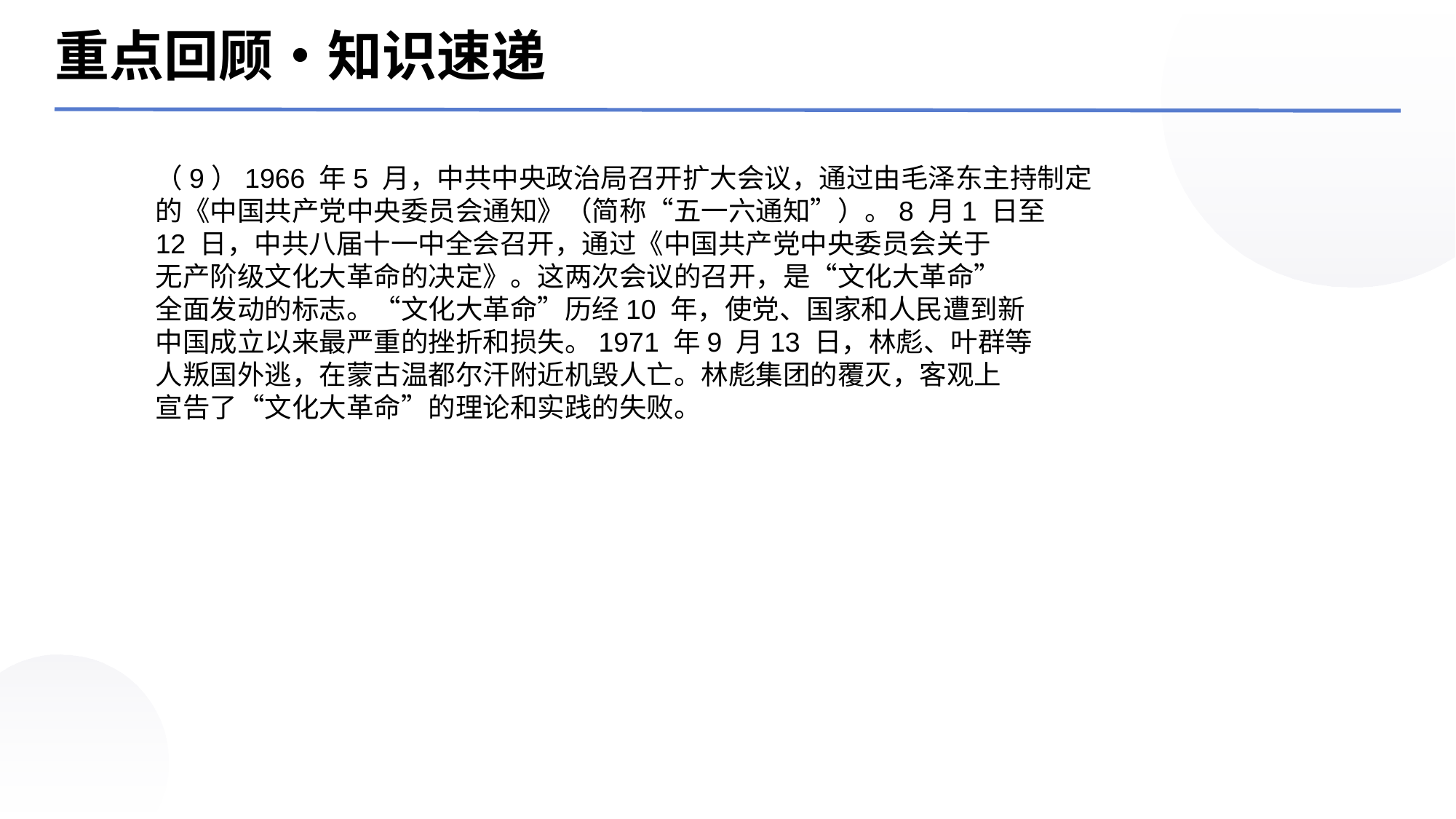

重点回顾‧知识速递
（9）1966 年5 月，中共中央政治局召开扩大会议，通过由毛泽东主持制定
的《中国共产党中央委员会通知》（简称“五一六通知”）。8 月1 日至
12 日，中共八届十一中全会召开，通过《中国共产党中央委员会关于
无产阶级文化大革命的决定》。这两次会议的召开，是“文化大革命”
全面发动的标志。“文化大革命”历经10 年，使党、国家和人民遭到新
中国成立以来最严重的挫折和损失。1971 年9 月13 日，林彪、叶群等
人叛国外逃，在蒙古温都尔汗附近机毁人亡。林彪集团的覆灭，客观上
宣告了“文化大革命”的理论和实践的失败。